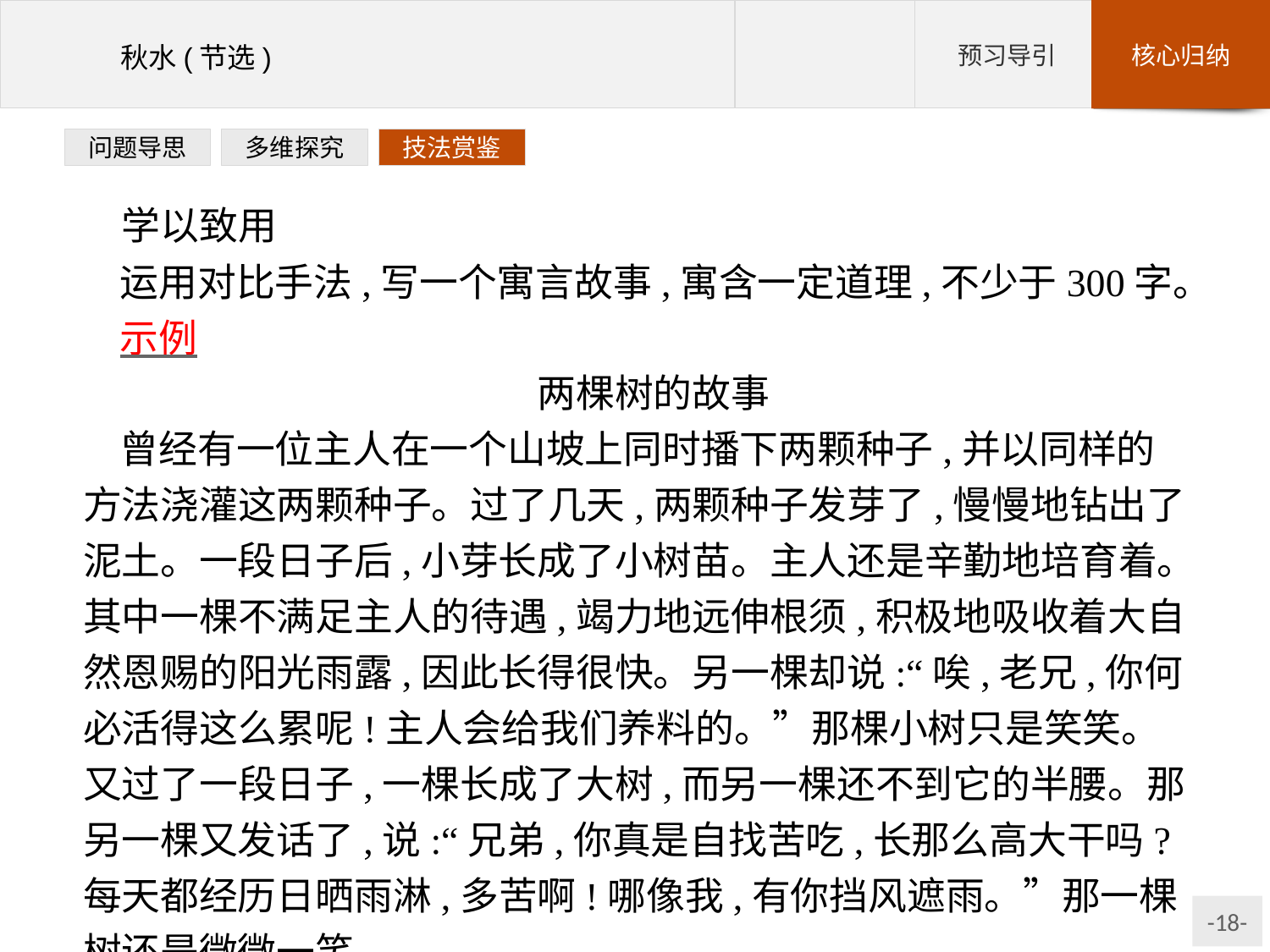

问题导思
多维探究
技法赏鉴
学以致用
运用对比手法,写一个寓言故事,寓含一定道理,不少于300字。
示例
两棵树的故事
曾经有一位主人在一个山坡上同时播下两颗种子,并以同样的方法浇灌这两颗种子。过了几天,两颗种子发芽了,慢慢地钻出了泥土。一段日子后,小芽长成了小树苗。主人还是辛勤地培育着。其中一棵不满足主人的待遇,竭力地远伸根须,积极地吸收着大自然恩赐的阳光雨露,因此长得很快。另一棵却说:“唉,老兄,你何必活得这么累呢!主人会给我们养料的。”那棵小树只是笑笑。又过了一段日子,一棵长成了大树,而另一棵还不到它的半腰。那另一棵又发话了,说:“兄弟,你真是自找苦吃,长那么高大干吗?每天都经历日晒雨淋,多苦啊!哪像我,有你挡风遮雨。”那一棵树还是微微一笑。